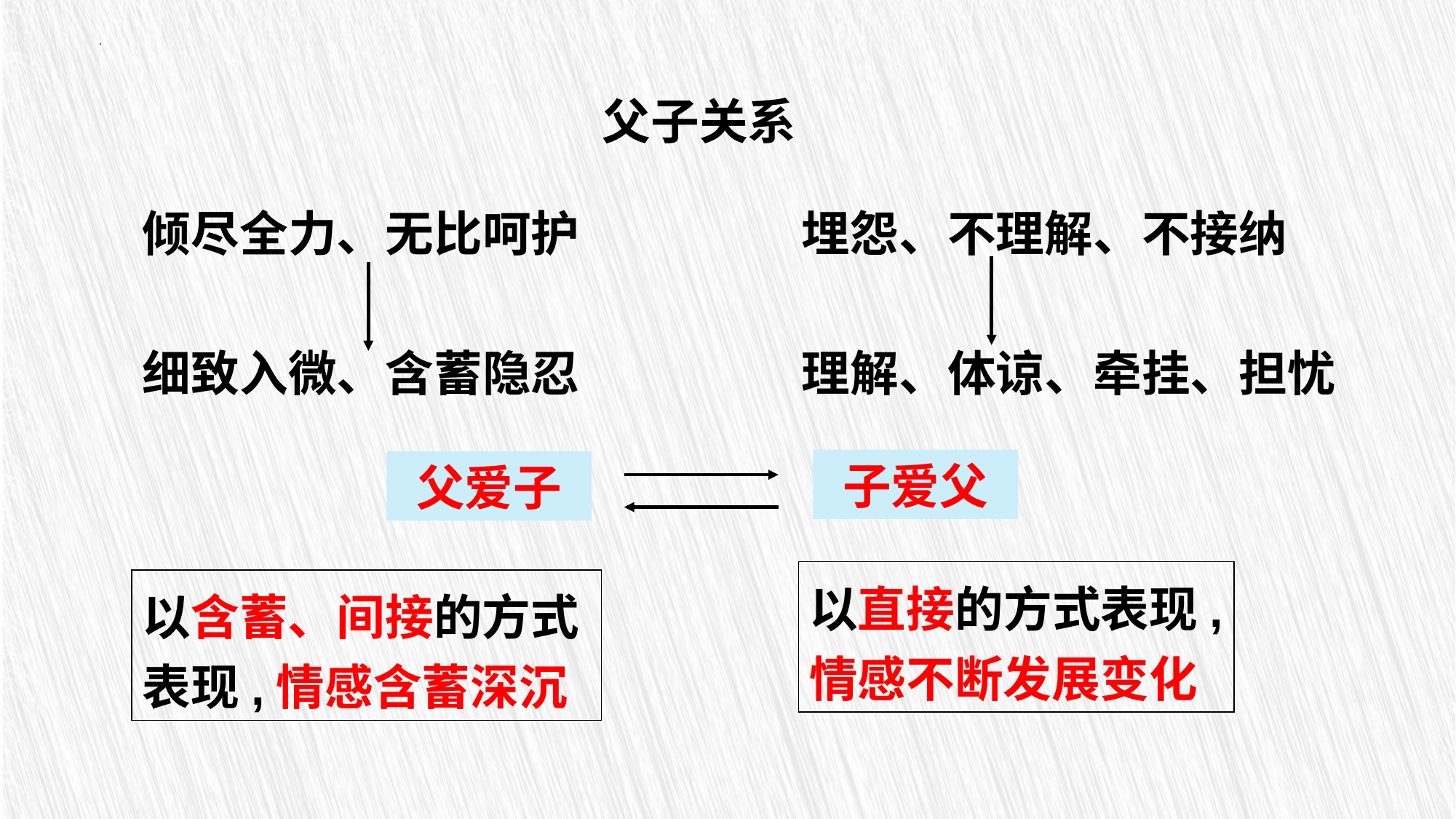

父子关系
倾尽全力、无比呵护
埋怨、不理解、不接纳
理解、体谅、牵挂、担忧
细致入微、含蓄隐忍
子爱父
父爱子
以直接的方式表现,情感不断发展变化
以含蓄、间接的方式表现,情感含蓄深沉